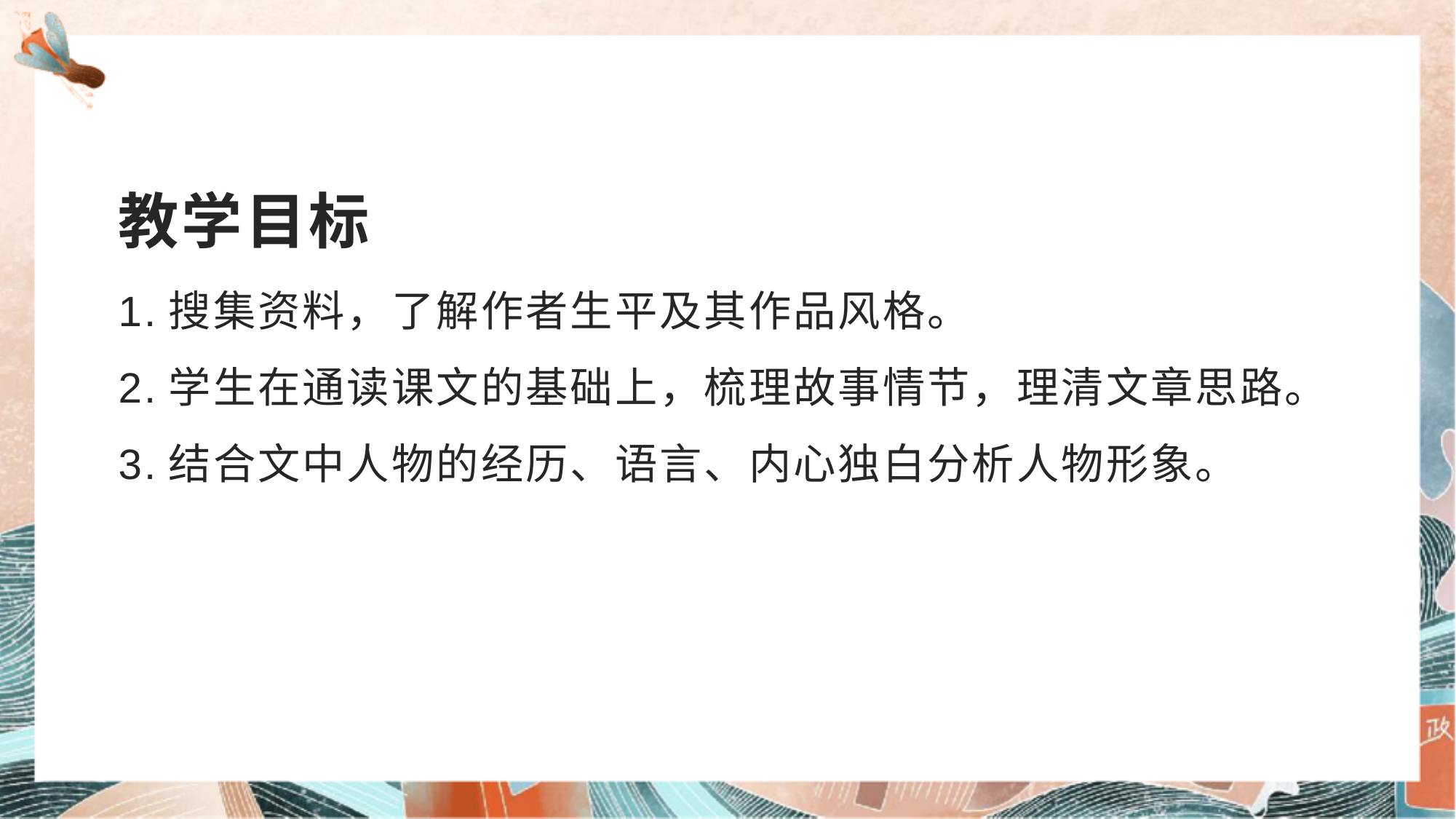

# 教学目标
1.搜集资料，了解作者生平及其作品风格。
2.学生在通读课文的基础上，梳理故事情节，理清文章思路。
3.结合文中人物的经历、语言、内心独白分析人物形象。